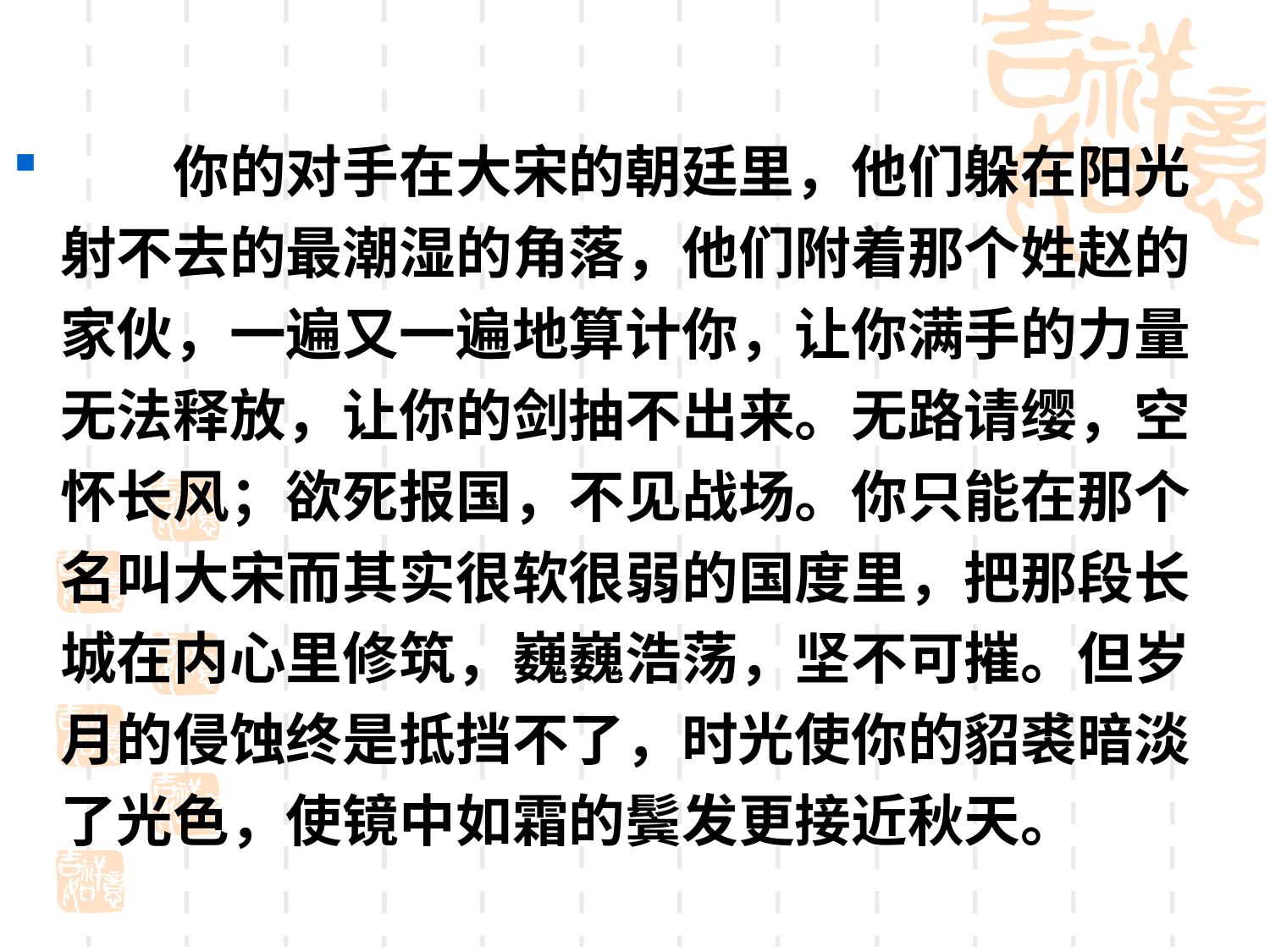

你的对手在大宋的朝廷里，他们躲在阳光射不去的最潮湿的角落，他们附着那个姓赵的家伙，一遍又一遍地算计你，让你满手的力量无法释放，让你的剑抽不出来。无路请缨，空怀长风；欲死报国，不见战场。你只能在那个名叫大宋而其实很软很弱的国度里，把那段长城在内心里修筑，巍巍浩荡，坚不可摧。但岁月的侵蚀终是抵挡不了，时光使你的貂裘暗淡了光色，使镜中如霜的鬓发更接近秋天。